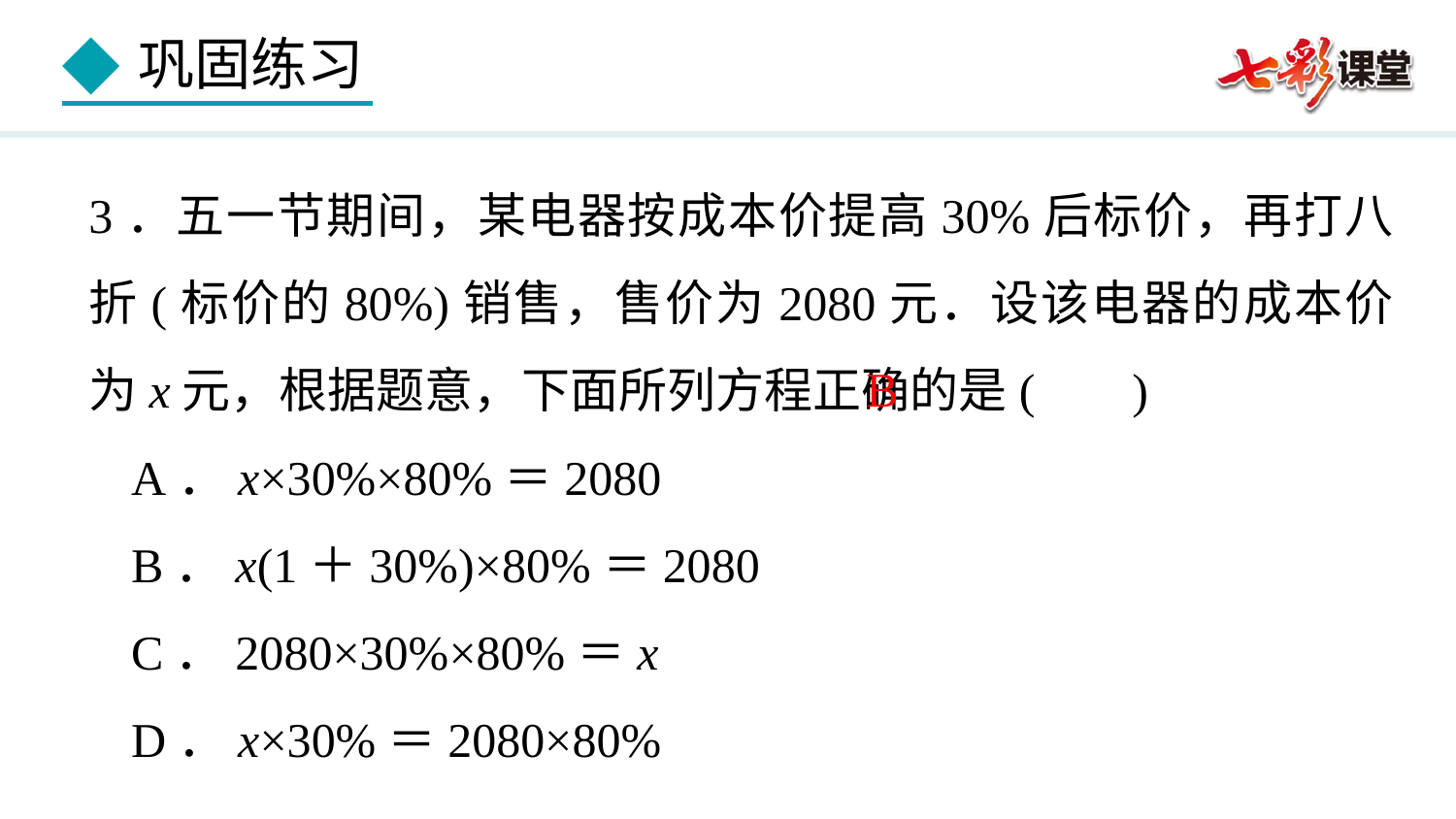

3．五一节期间，某电器按成本价提高30%后标价，再打八折(标价的80%)销售，售价为2080元．设该电器的成本价为x元，根据题意，下面所列方程正确的是(        )
A．x×30%×80%＝2080
B．x(1＋30%)×80%＝2080
C．2080×30%×80%＝x
D．x×30%＝2080×80%
B